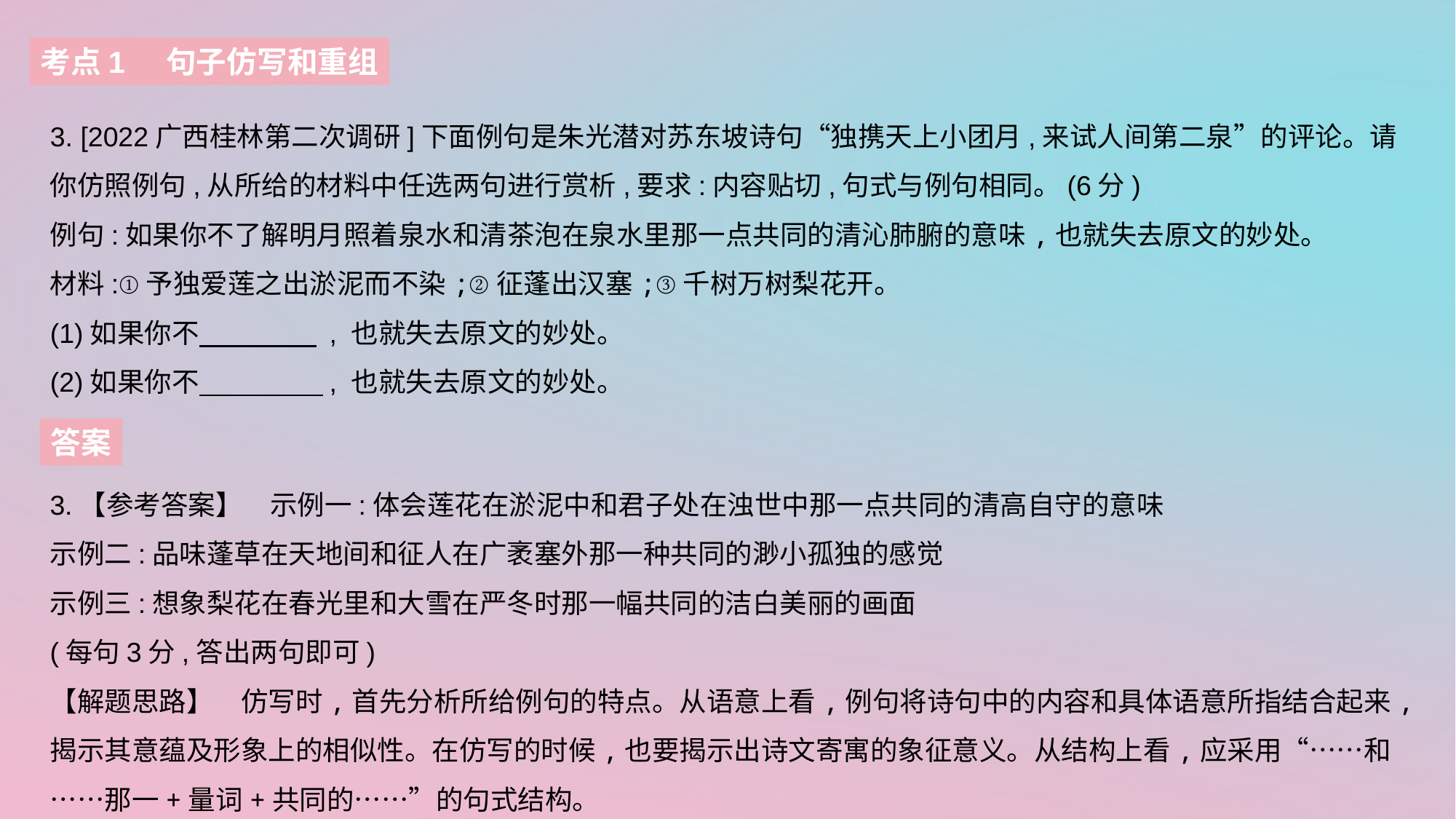

考点1    句子仿写和重组
3. [2022广西桂林第二次调研]下面例句是朱光潜对苏东坡诗句“独携天上小团月,来试人间第二泉”的评论。请你仿照例句,从所给的材料中任选两句进行赏析,要求:内容贴切,句式与例句相同。(6分)
例句:如果你不了解明月照着泉水和清茶泡在泉水里那一点共同的清沁肺腑的意味,也就失去原文的妙处。
材料:①予独爱莲之出淤泥而不染;②征蓬出汉塞;③千树万树梨花开。
(1)如果你不                    , 也就失去原文的妙处。
(2)如果你不                    , 也就失去原文的妙处。
答案
3.【参考答案】　示例一:体会莲花在淤泥中和君子处在浊世中那一点共同的清高自守的意味
示例二:品味蓬草在天地间和征人在广袤塞外那一种共同的渺小孤独的感觉
示例三:想象梨花在春光里和大雪在严冬时那一幅共同的洁白美丽的画面
(每句3分,答出两句即可)
【解题思路】　仿写时,首先分析所给例句的特点。从语意上看,例句将诗句中的内容和具体语意所指结合起来,揭示其意蕴及形象上的相似性。在仿写的时候,也要揭示出诗文寄寓的象征意义。从结构上看,应采用“……和……那一+量词+共同的……”的句式结构。